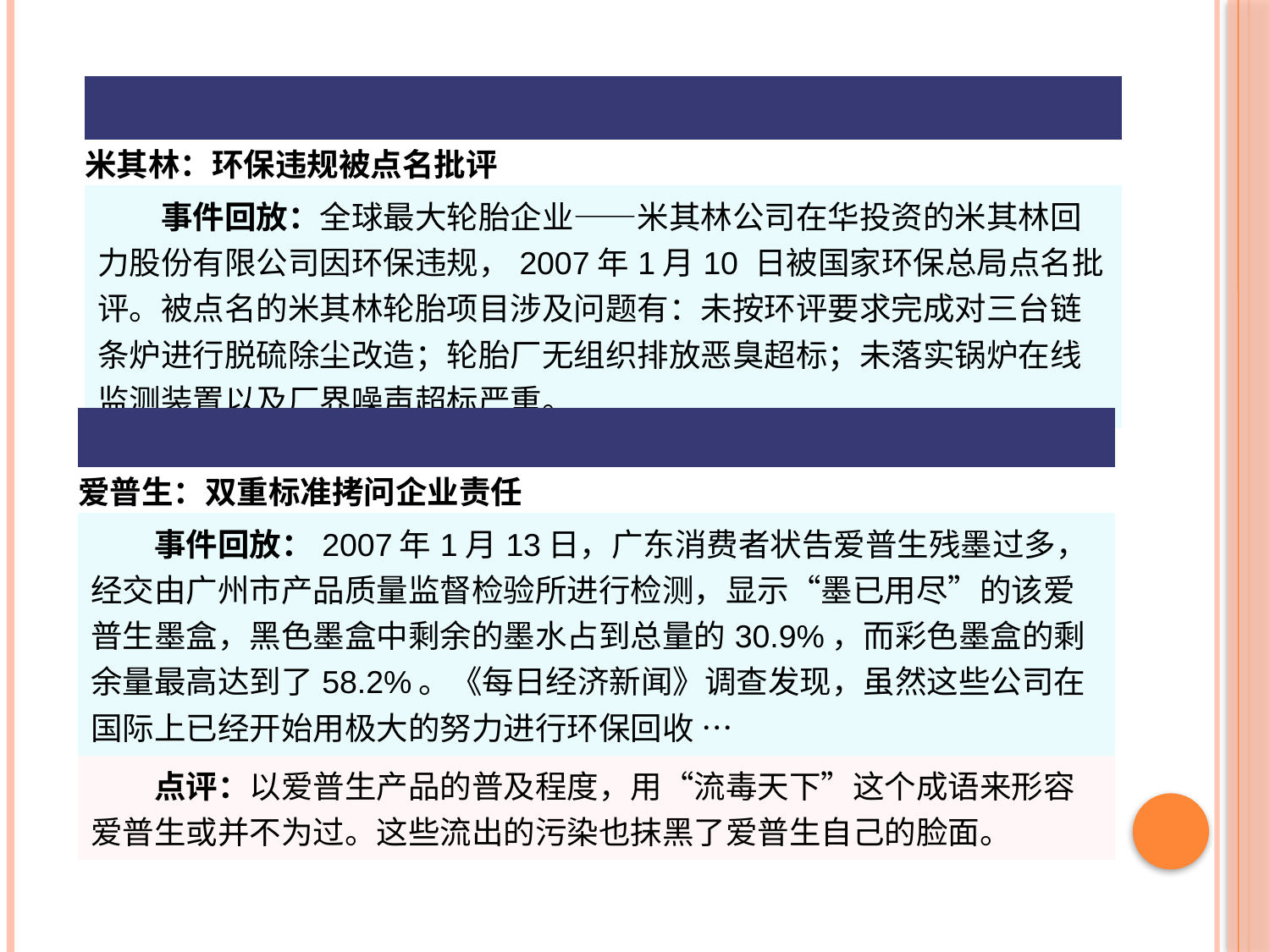

|  |
| --- |
| 米其林：环保违规被点名批评 |
| 事件回放：全球最大轮胎企业――米其林公司在华投资的米其林回力股份有限公司因环保违规，2007年1月10 日被国家环保总局点名批评。被点名的米其林轮胎项目涉及问题有：未按环评要求完成对三台链条炉进行脱硫除尘改造；轮胎厂无组织排放恶臭超标；未落实锅炉在线监测装置以及厂界噪声超标严重。 |
|  |
| --- |
| 爱普生：双重标准拷问企业责任 |
| 事件回放：2007年1月13日，广东消费者状告爱普生残墨过多，经交由广州市产品质量监督检验所进行检测，显示“墨已用尽”的该爱普生墨盒，黑色墨盒中剩余的墨水占到总量的30.9%，而彩色墨盒的剩余量最高达到了58.2%。《每日经济新闻》调查发现，虽然这些公司在国际上已经开始用极大的努力进行环保回收 … |
| 点评：以爱普生产品的普及程度，用“流毒天下”这个成语来形容爱普生或并不为过。这些流出的污染也抹黑了爱普生自己的脸面。 |